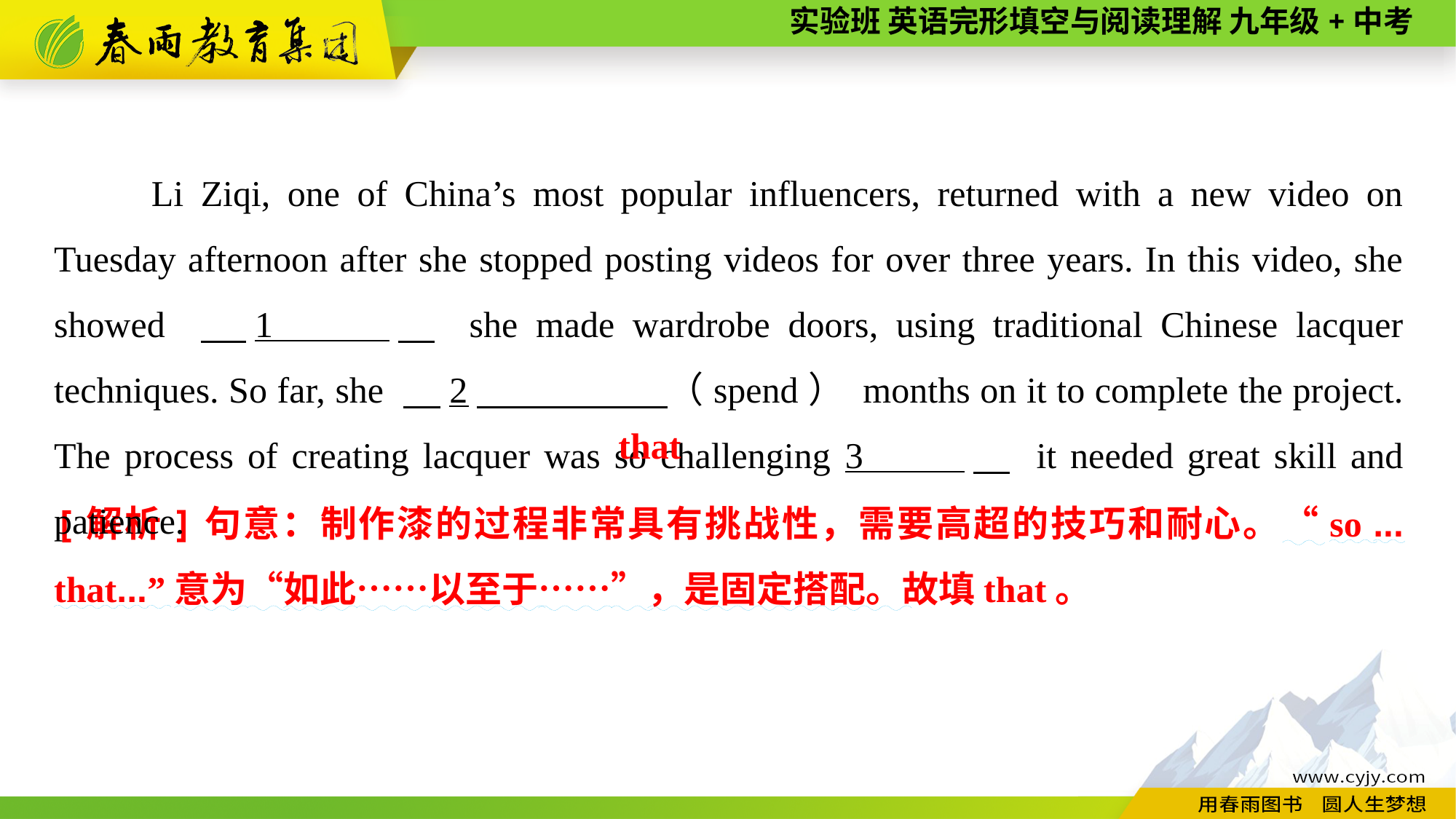

Li Ziqi, one of China’s most popular influencers, returned with a new video on Tuesday afternoon after she stopped posting videos for over three years. In this video, she showed 　1      　 she made wardrobe doors, using traditional Chinese lacquer techniques. So far, she 　2　                 （spend） months on it to complete the project. The process of creating lacquer was so challenging 3       　 it needed great skill and patience.
that
[解析]句意：制作漆的过程非常具有挑战性，需要高超的技巧和耐心。“so ... that...”意为“如此……以至于……”，是固定搭配。故填that。